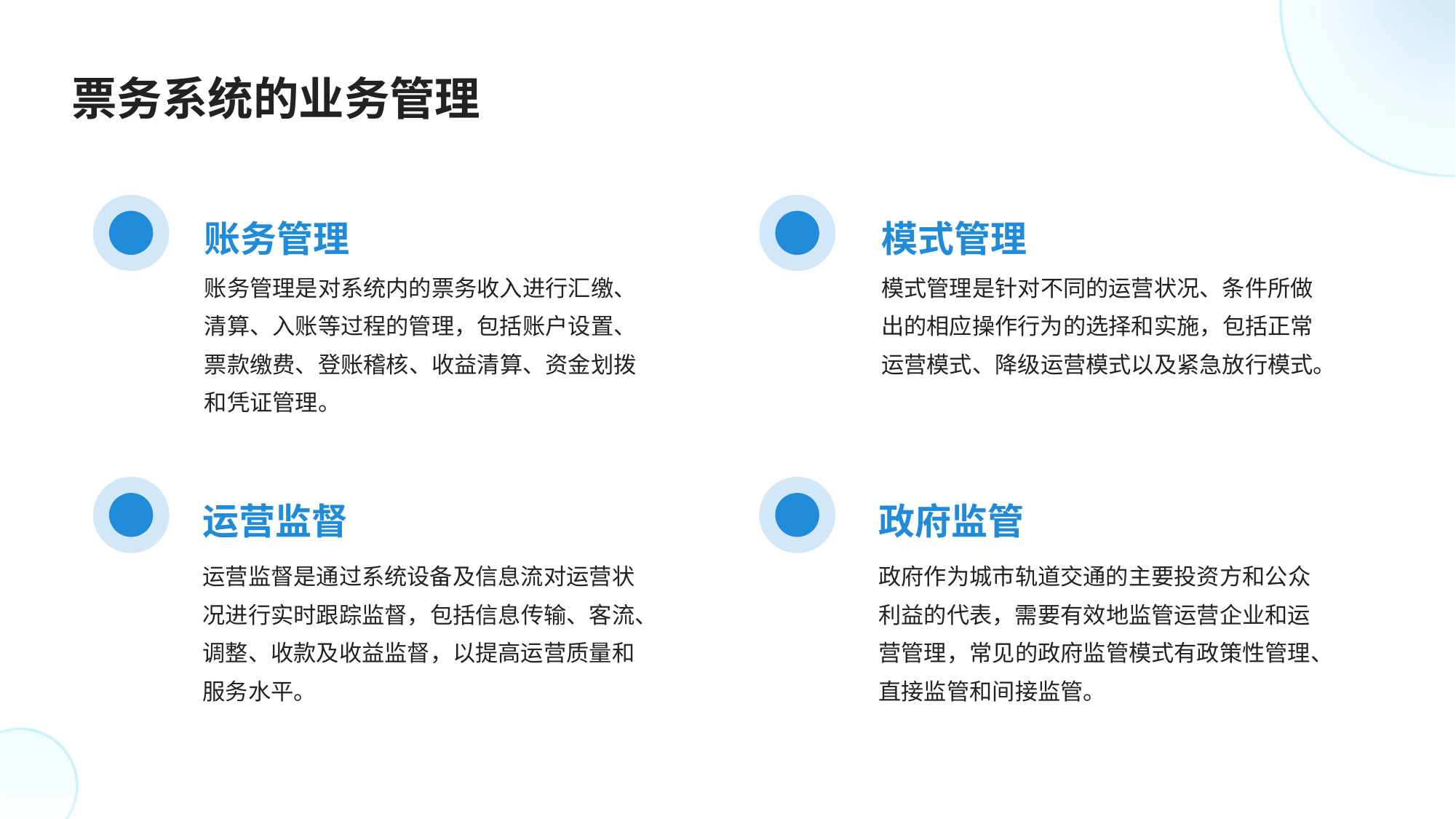

票务系统的业务管理
账务管理
模式管理

账务管理是对系统内的票务收入进行汇缴、清算、入账等过程的管理，包括账户设置、票款缴费、登账稽核、收益清算、资金划拨和凭证管理。
模式管理是针对不同的运营状况、条件所做出的相应操作行为的选择和实施，包括正常运营模式、降级运营模式以及紧急放行模式。
运营监督
政府监管

运营监督是通过系统设备及信息流对运营状况进行实时跟踪监督，包括信息传输、客流、调整、收款及收益监督，以提高运营质量和服务水平。
政府作为城市轨道交通的主要投资方和公众利益的代表，需要有效地监管运营企业和运营管理，常见的政府监管模式有政策性管理、直接监管和间接监管。